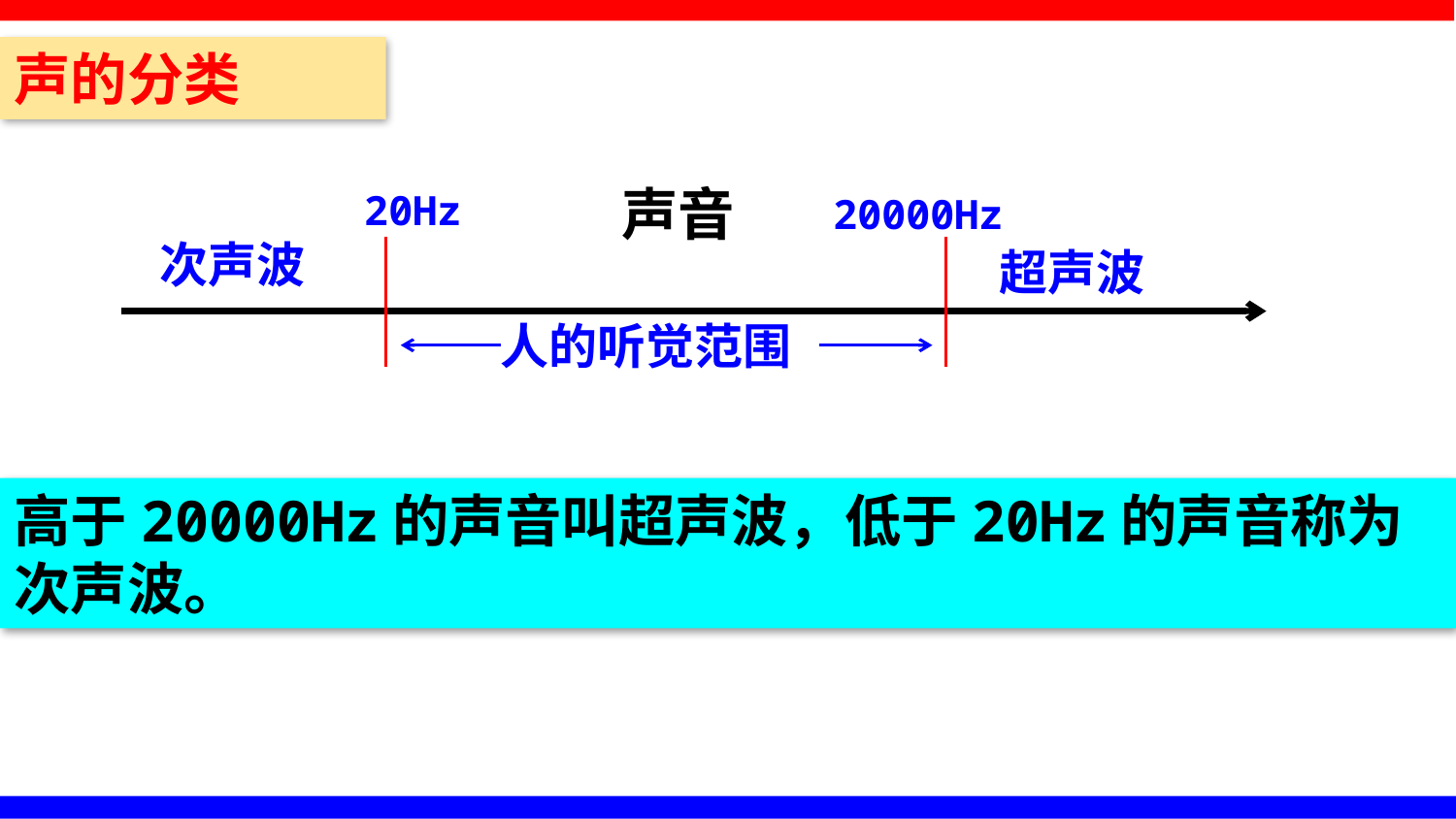

声的分类
声音
20Hz
20000Hz
次声波
超声波
人的听觉范围
高于20000Hz的声音叫超声波，低于20Hz的声音称为次声波。